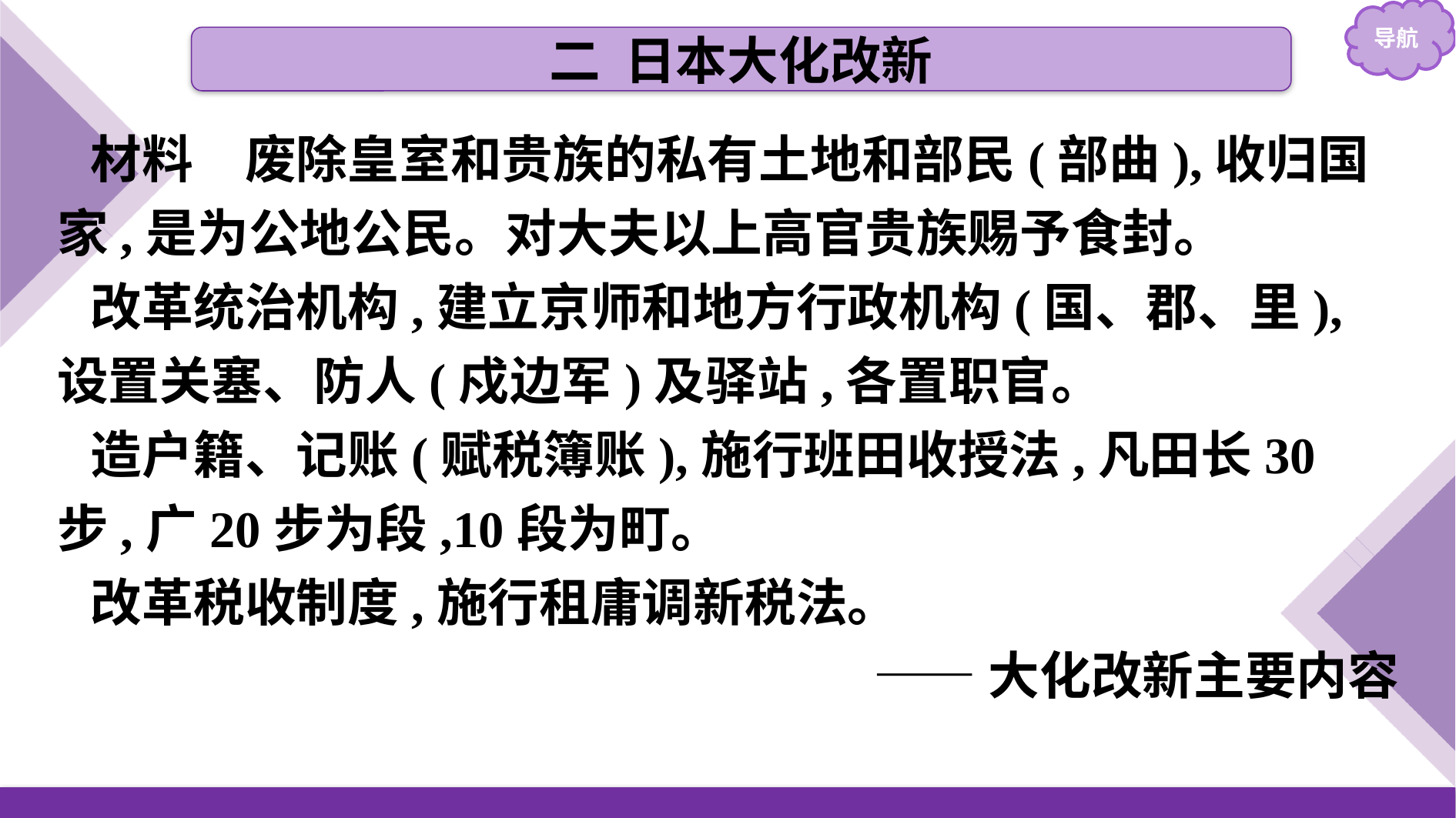

二  日本大化改新
材料　废除皇室和贵族的私有土地和部民(部曲),收归国家,是为公地公民。对大夫以上高官贵族赐予食封。
改革统治机构,建立京师和地方行政机构(国、郡、里),设置关塞、防人(戍边军)及驿站,各置职官。
造户籍、记账(赋税簿账),施行班田收授法,凡田长30步,广20步为段,10段为町。
改革税收制度,施行租庸调新税法。
——大化改新主要内容